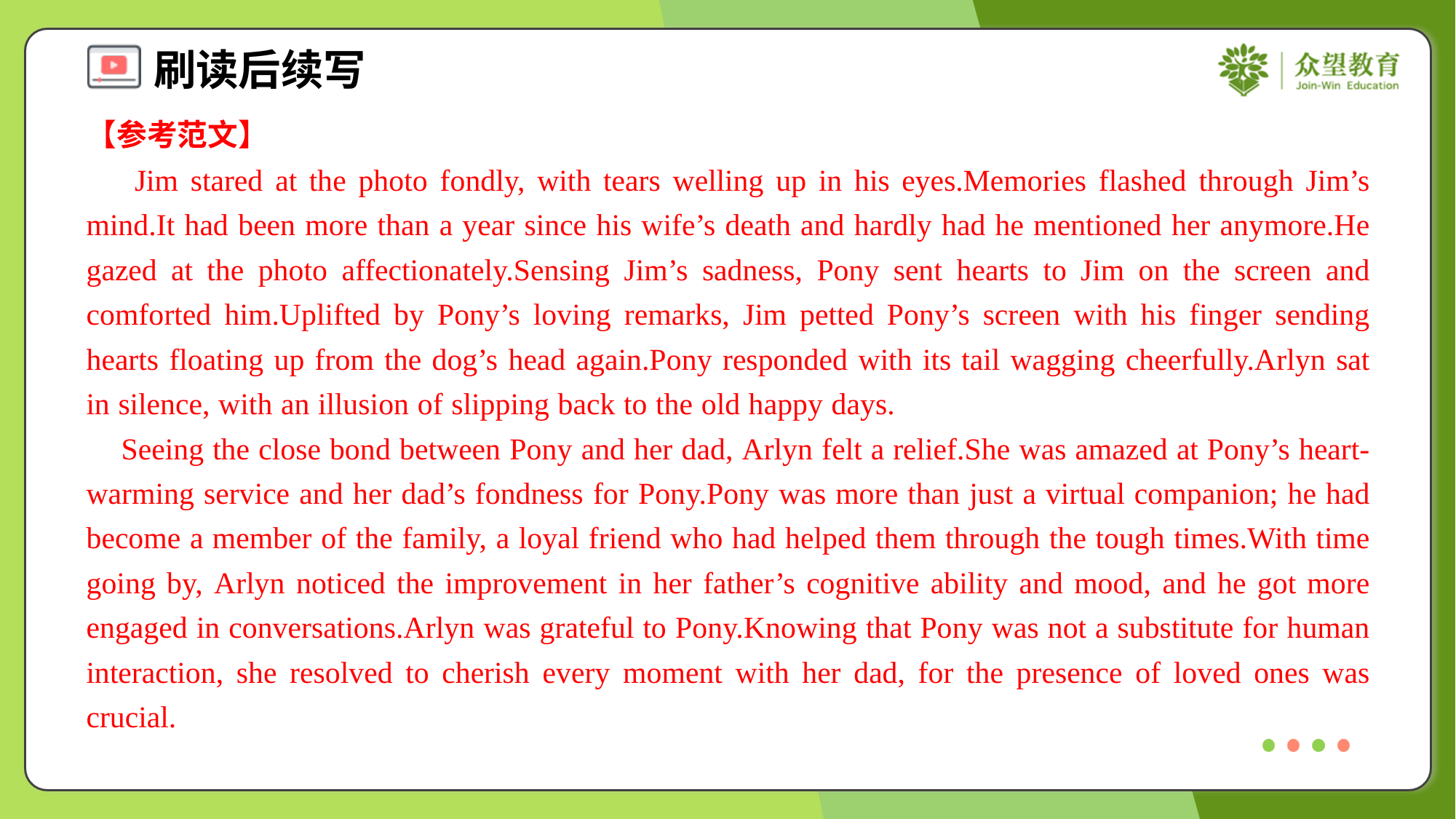

【参考范文】
    Jim stared at the photo fondly, with tears welling up in his eyes.Memories flashed through Jim’s mind.It had been more than a year since his wife’s death and hardly had he mentioned her anymore.He gazed at the photo affectionately.Sensing Jim’s sadness, Pony sent hearts to Jim on the screen and comforted him.Uplifted by Pony’s loving remarks, Jim petted Pony’s screen with his finger sending hearts floating up from the dog’s head again.Pony responded with its tail wagging cheerfully.Arlyn sat in silence, with an illusion of slipping back to the old happy days.
    Seeing the close bond between Pony and her dad, Arlyn felt a relief.She was amazed at Pony’s heart-warming service and her dad’s fondness for Pony.Pony was more than just a virtual companion; he had become a member of the family, a loyal friend who had helped them through the tough times.With time going by, Arlyn noticed the improvement in her father’s cognitive ability and mood, and he got more engaged in conversations.Arlyn was grateful to Pony.Knowing that Pony was not a substitute for human interaction, she resolved to cherish every moment with her dad, for the presence of loved ones was crucial.